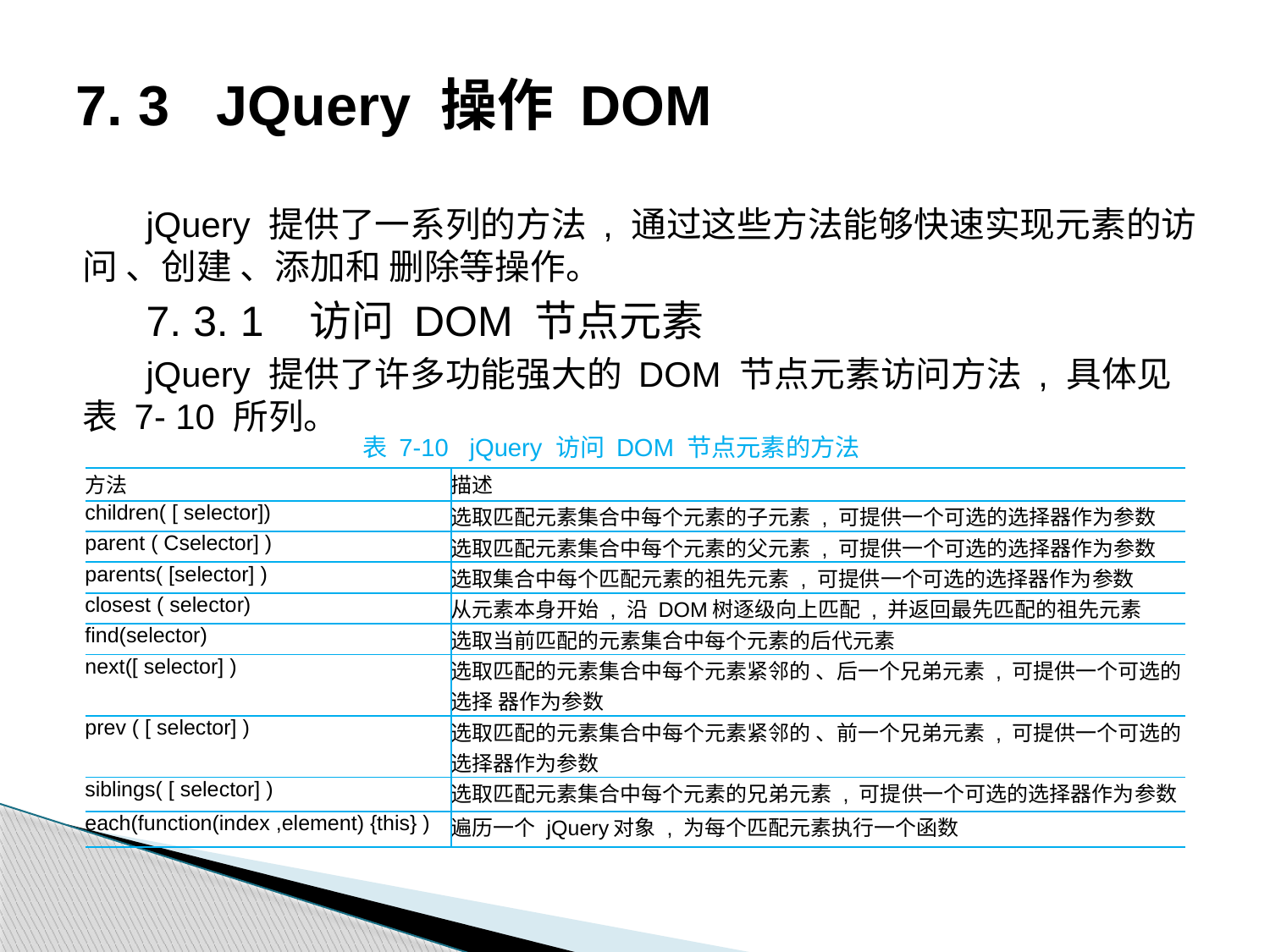

# 7. 3   JQuery 操作 DOM
jQuery 提供了一系列的方法 , 通过这些方法能够快速实现元素的访问 、创建 、添加和 删除等操作。
7. 3. 1   访问 DOM 节点元素
jQuery 提供了许多功能强大的 DOM 节点元素访问方法 , 具体见表 7- 10 所列。
表 7-10   jQuery 访问 DOM 节点元素的方法
| 方法 | 描述 |
| --- | --- |
| children( [ selector]) | 选取匹配元素集合中每个元素的子元素 , 可提供一个可选的选择器作为参数 |
| parent ( Cselector] ) | 选取匹配元素集合中每个元素的父元素 , 可提供一个可选的选择器作为参数 |
| parents( [selector] ) | 选取集合中每个匹配元素的祖先元素 , 可提供一个可选的选择器作为参数 |
| closest ( selector) | 从元素本身开始 , 沿 DOM树逐级向上匹配 , 并返回最先匹配的祖先元素 |
| find(selector) | 选取当前匹配的元素集合中每个元素的后代元素 |
| next([ selector] ) | 选取匹配的元素集合中每个元素紧邻的 、后一个兄弟元素 , 可提供一个可选的选择 器作为参数 |
| prev ( [ selector] ) | 选取匹配的元素集合中每个元素紧邻的 、前一个兄弟元素 , 可提供一个可选的选择器作为参数 |
| siblings( [ selector] ) | 选取匹配元素集合中每个元素的兄弟元素 , 可提供一个可选的选择器作为参数 |
| each(function(index ,element) {this} ) | 遍历一个 jQuery对象 , 为每个匹配元素执行一个函数 |